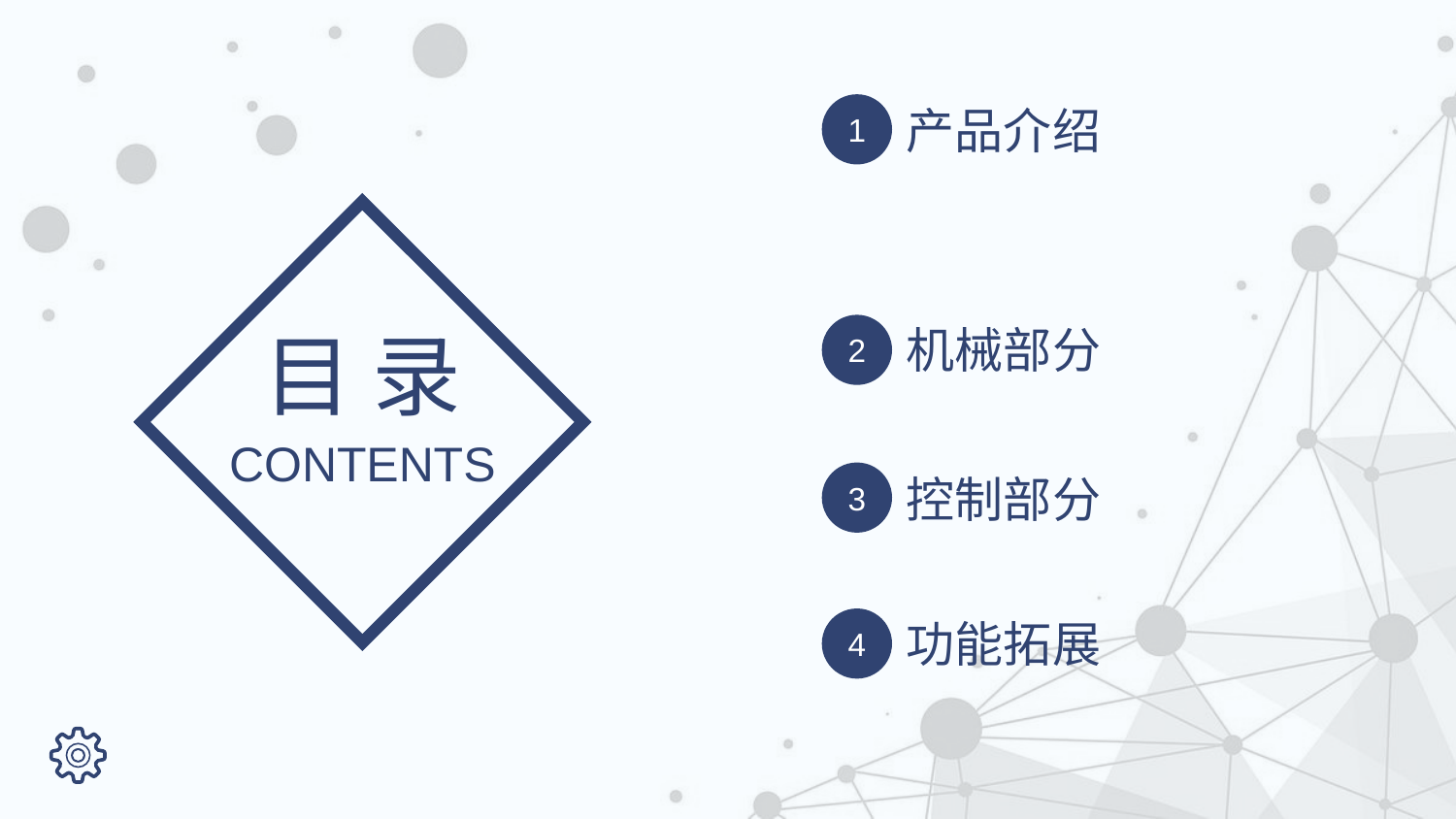

产品介绍
1

目 录
机械部分
2
CONTENTS
3
控制部分
功能拓展
4